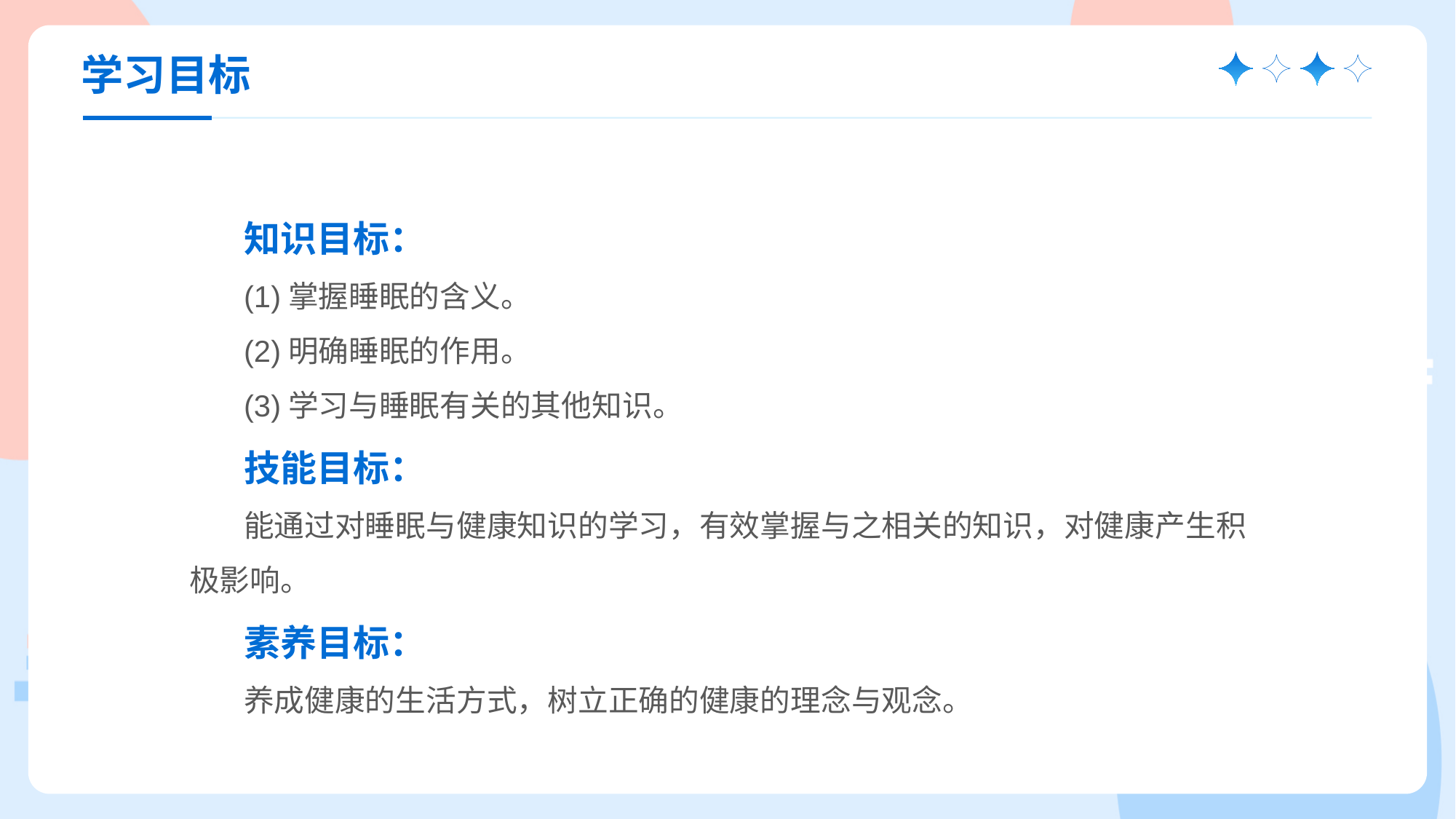

学习目标
知识目标：
(1)掌握睡眠的含义。
(2)明确睡眠的作用。
(3)学习与睡眠有关的其他知识。
技能目标：
能通过对睡眠与健康知识的学习，有效掌握与之相关的知识，对健康产生积极影响。
素养目标：
养成健康的生活方式，树立正确的健康的理念与观念。